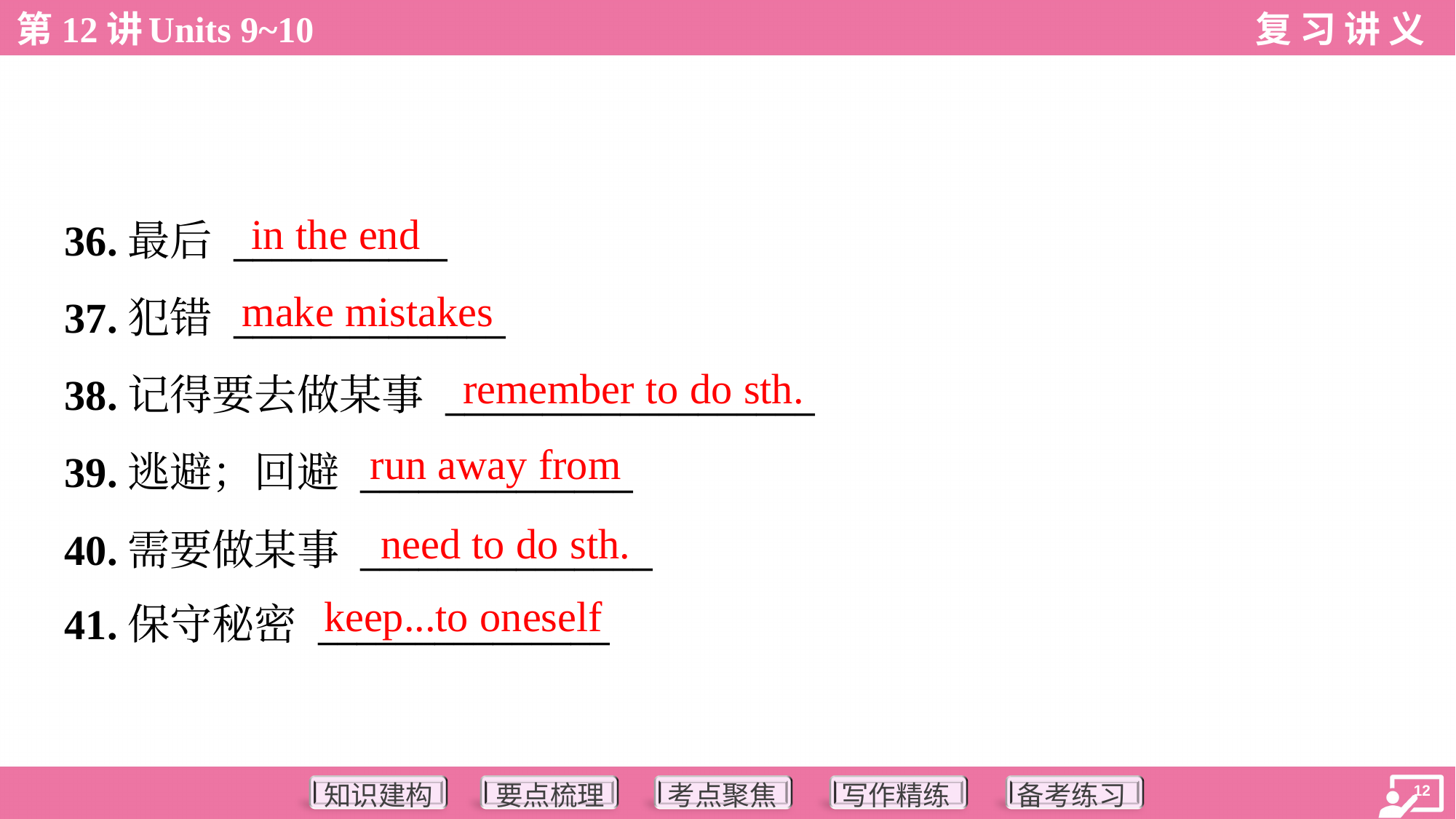

in the end
36.最后 ___________
37.犯错 ______________
38.记得要去做某事 ___________________
39.逃避；回避 ______________
40.需要做某事 _______________
41.保守秘密 _______________
make mistakes
remember to do sth.
run away from
need to do sth.
keep...to oneself